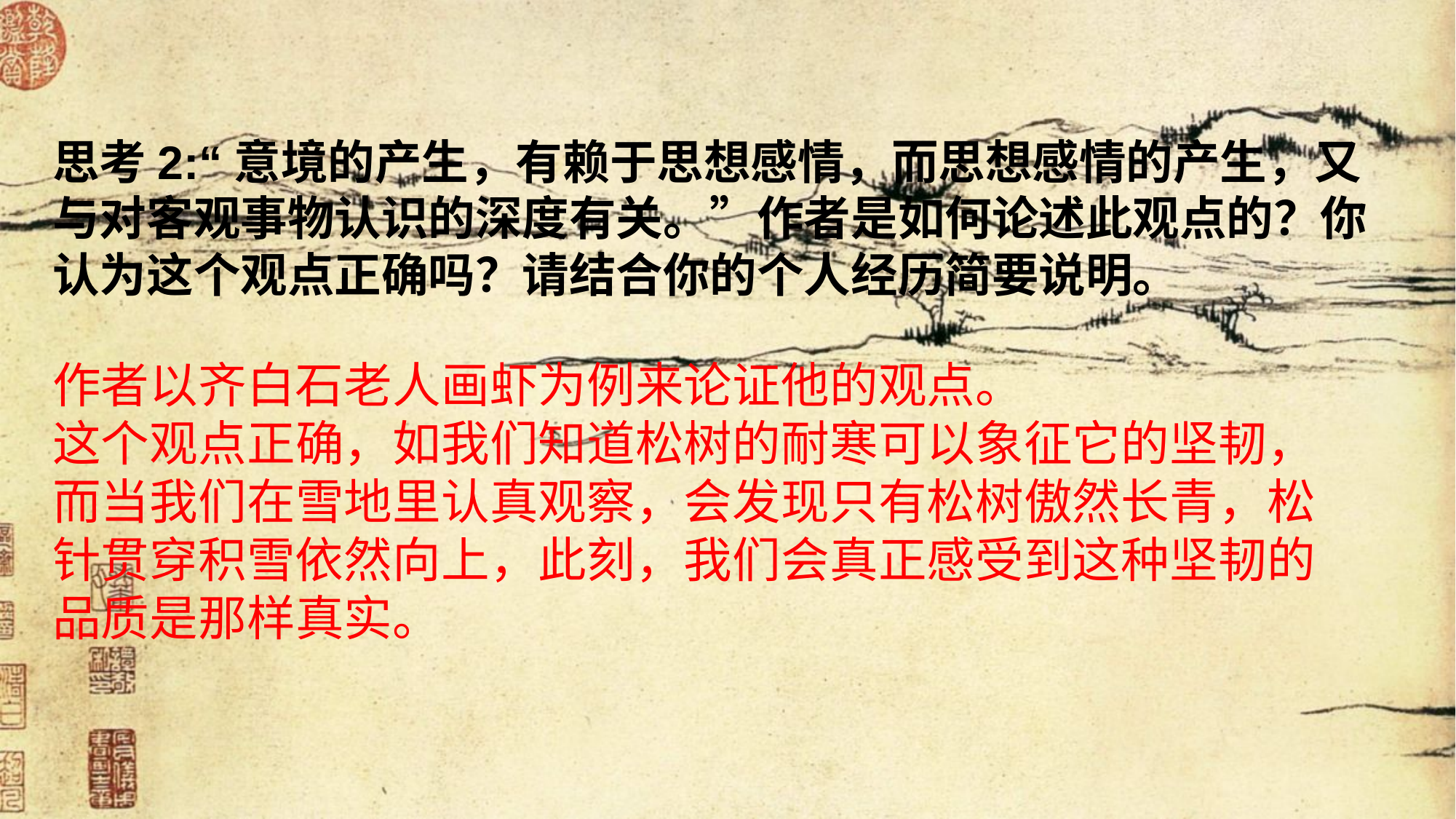

思考2:“意境的产生，有赖于思想感情，而思想感情的产生，又与对客观事物认识的深度有关。”作者是如何论述此观点的？你认为这个观点正确吗？请结合你的个人经历简要说明。
作者以齐白石老人画虾为例来论证他的观点。
这个观点正确，如我们知道松树的耐寒可以象征它的坚韧，而当我们在雪地里认真观察，会发现只有松树傲然长青，松针贯穿积雪依然向上，此刻，我们会真正感受到这种坚韧的品质是那样真实。